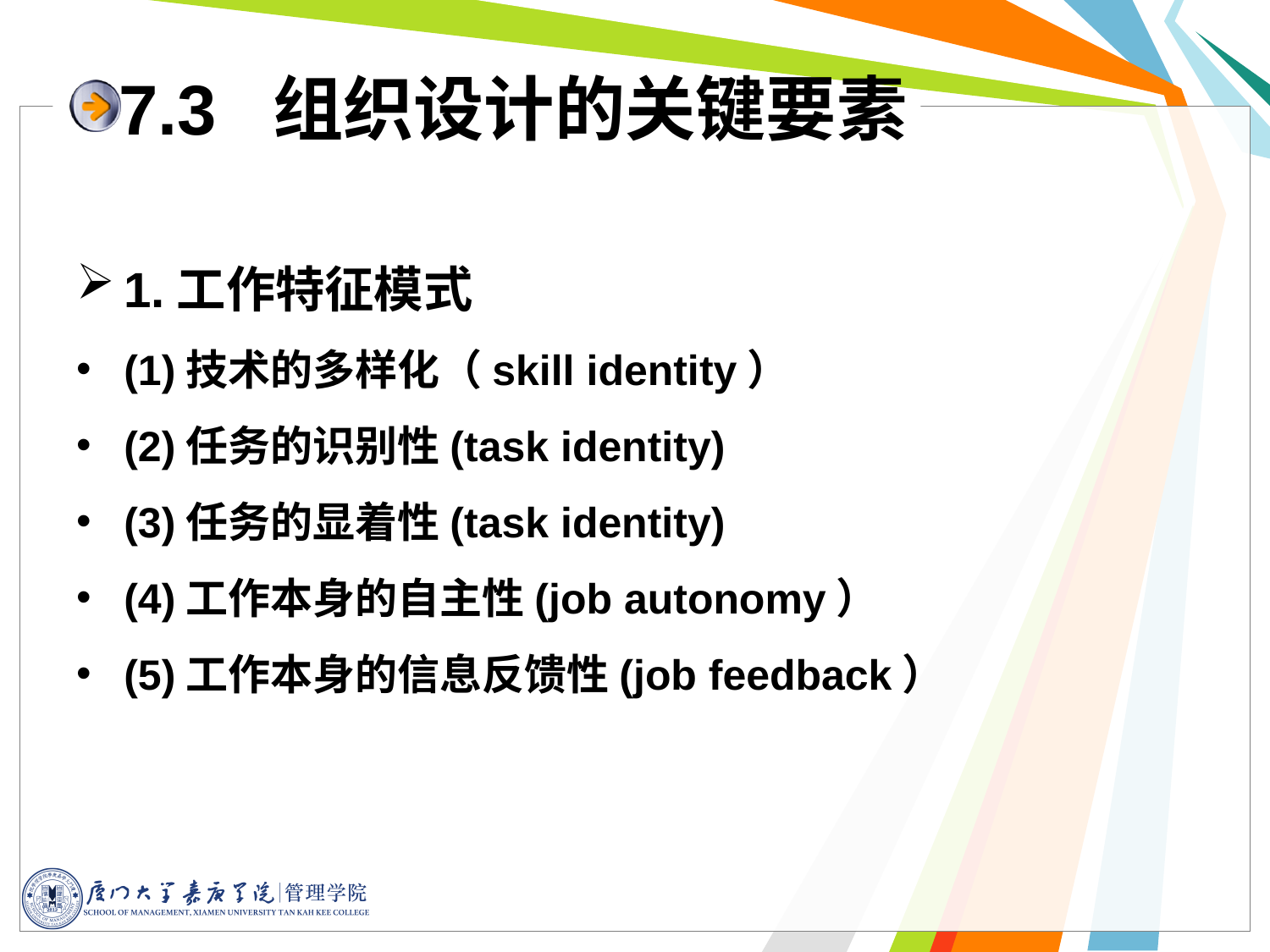

# 7.3  组织设计的关键要素
1.工作特征模式
(1)技术的多样化（skill identity）
(2)任务的识别性(task identity)
(3)任务的显着性(task identity)
(4)工作本身的自主性(job autonomy）
(5)工作本身的信息反馈性(job feedback）